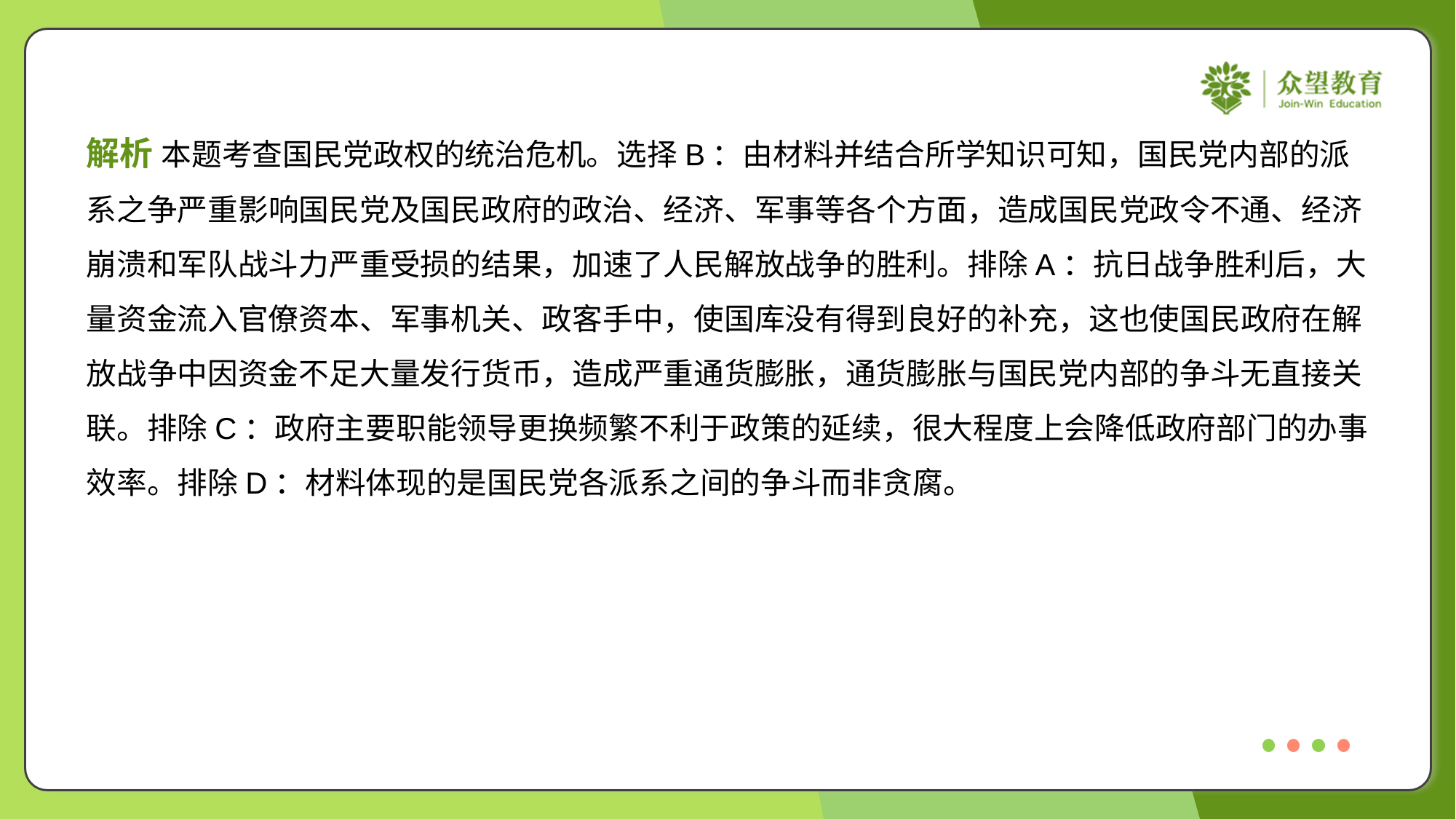

解析 本题考查国民党政权的统治危机。选择B：由材料并结合所学知识可知，国民党内部的派
系之争严重影响国民党及国民政府的政治、经济、军事等各个方面，造成国民党政令不通、经济
崩溃和军队战斗力严重受损的结果，加速了人民解放战争的胜利。排除A：抗日战争胜利后，大
量资金流入官僚资本、军事机关、政客手中，使国库没有得到良好的补充，这也使国民政府在解
放战争中因资金不足大量发行货币，造成严重通货膨胀，通货膨胀与国民党内部的争斗无直接关
联。排除C：政府主要职能领导更换频繁不利于政策的延续，很大程度上会降低政府部门的办事
效率。排除D：材料体现的是国民党各派系之间的争斗而非贪腐。